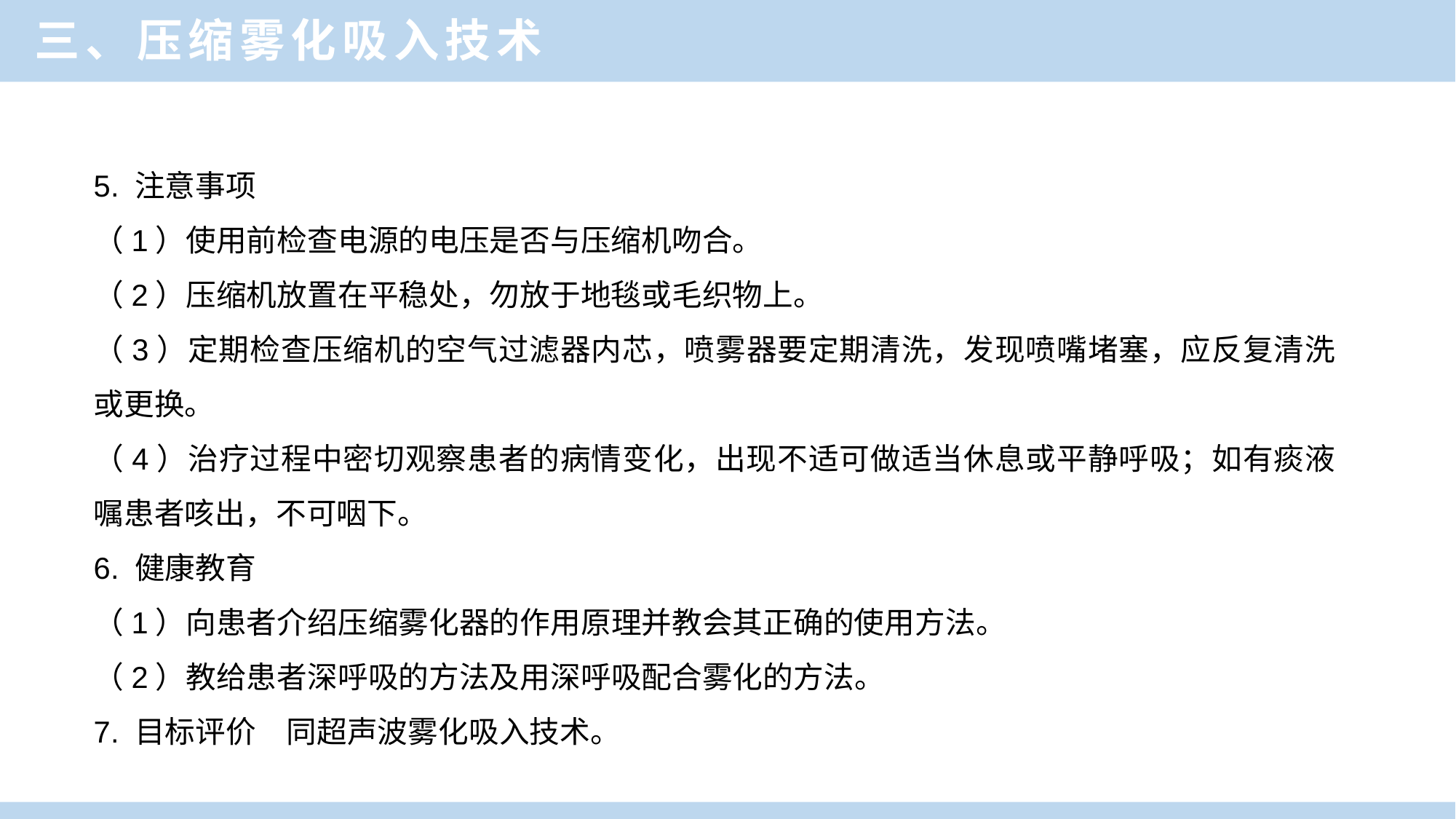

三、压缩雾化吸入技术
5. 注意事项
（1）使用前检查电源的电压是否与压缩机吻合。
（2）压缩机放置在平稳处，勿放于地毯或毛织物上。
（3）定期检查压缩机的空气过滤器内芯，喷雾器要定期清洗，发现喷嘴堵塞，应反复清洗或更换。
（4）治疗过程中密切观察患者的病情变化，出现不适可做适当休息或平静呼吸；如有痰液嘱患者咳出，不可咽下。
6. 健康教育
（1）向患者介绍压缩雾化器的作用原理并教会其正确的使用方法。
（2）教给患者深呼吸的方法及用深呼吸配合雾化的方法。
7. 目标评价　同超声波雾化吸入技术。